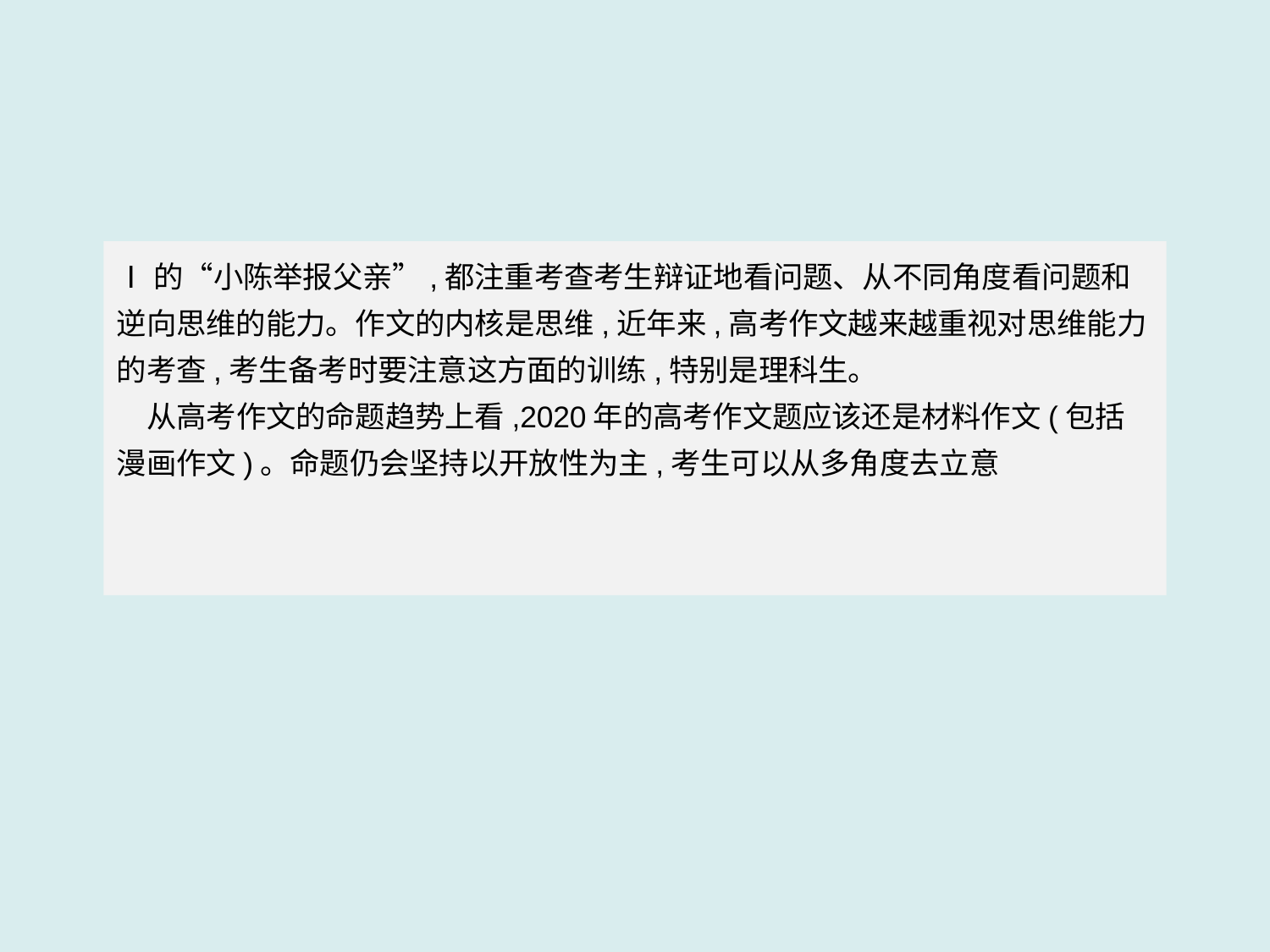

Ⅰ的“小陈举报父亲”,都注重考查考生辩证地看问题、从不同角度看问题和逆向思维的能力。作文的内核是思维,近年来,高考作文越来越重视对思维能力的考查,考生备考时要注意这方面的训练,特别是理科生。
　从高考作文的命题趋势上看,2020年的高考作文题应该还是材料作文(包括漫画作文)。命题仍会坚持以开放性为主,考生可以从多角度去立意